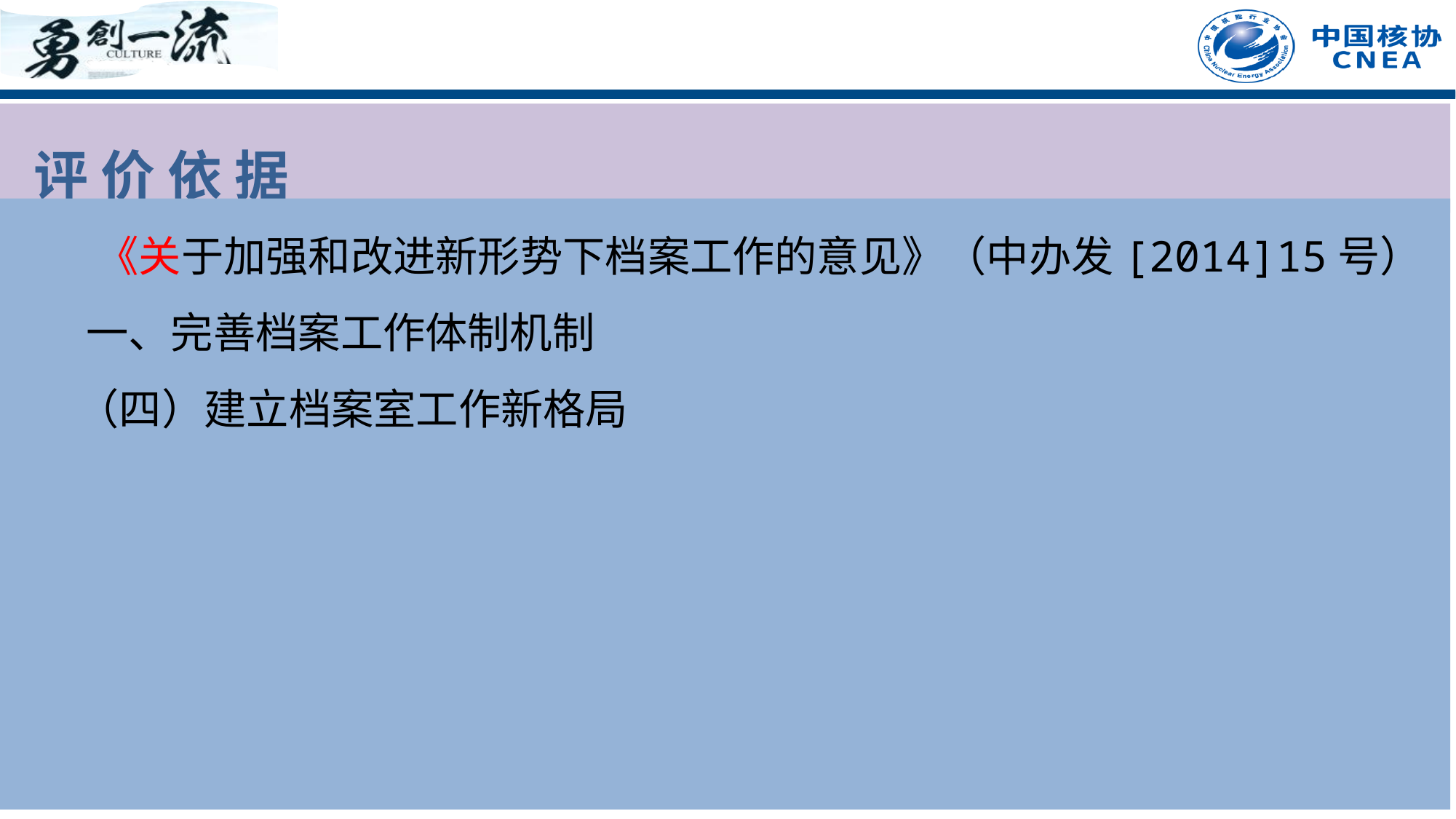

评 价 依 据
        《关于加强和改进新形势下档案工作的意见》（中办发[2014]15号）
        一、完善档案工作体制机制
       （四）建立档案室工作新格局